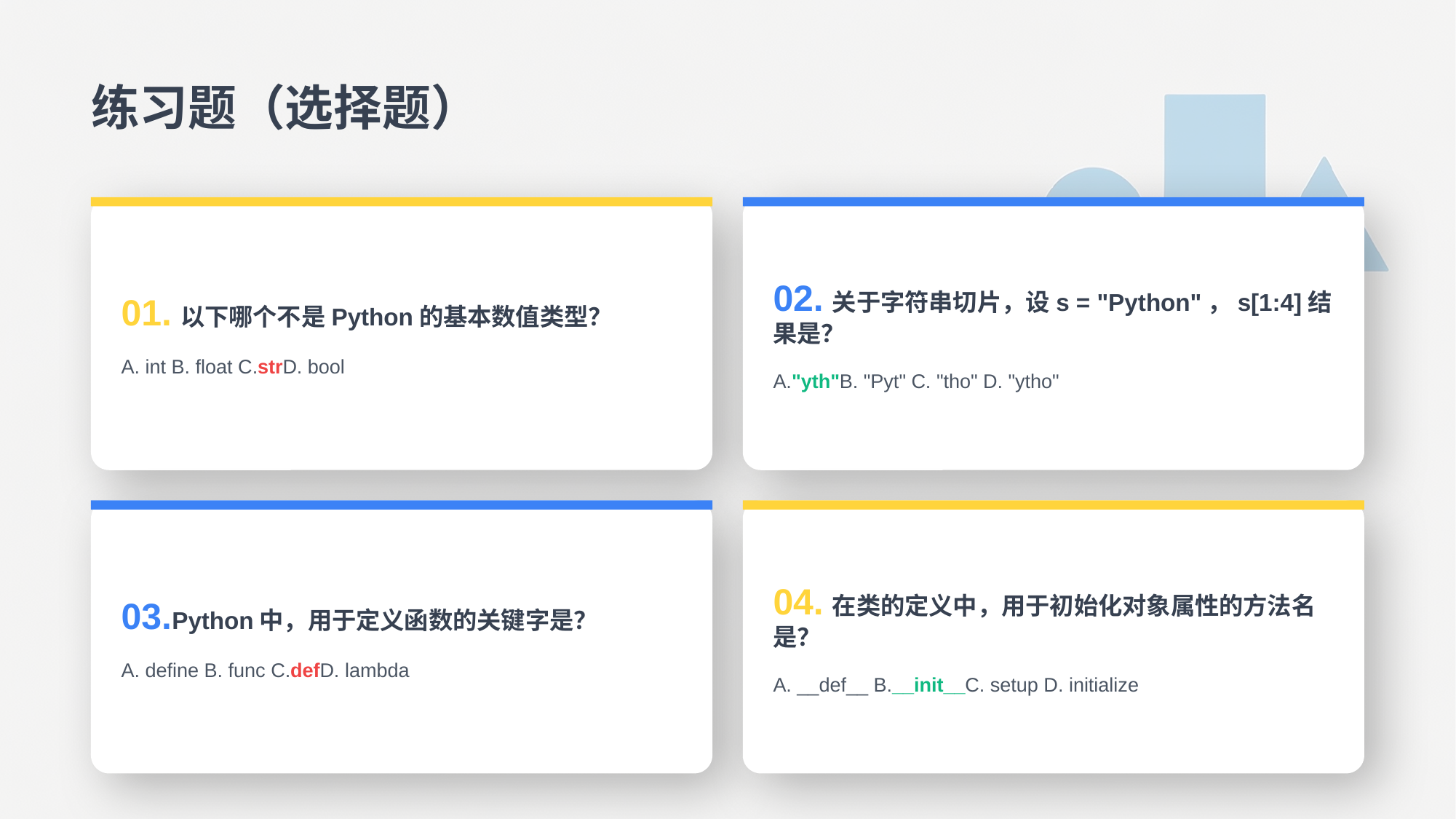

练习题（选择题）

01.以下哪个不是Python的基本数值类型？
A. int B. float C.strD. bool
02.关于字符串切片，设s = "Python"，s[1:4]结果是？
A."yth"B. "Pyt" C. "tho" D. "ytho"

03.Python中，用于定义函数的关键字是？
A. define B. func C.defD. lambda
04.在类的定义中，用于初始化对象属性的方法名是？
A. __def__ B.__init__C. setup D. initialize